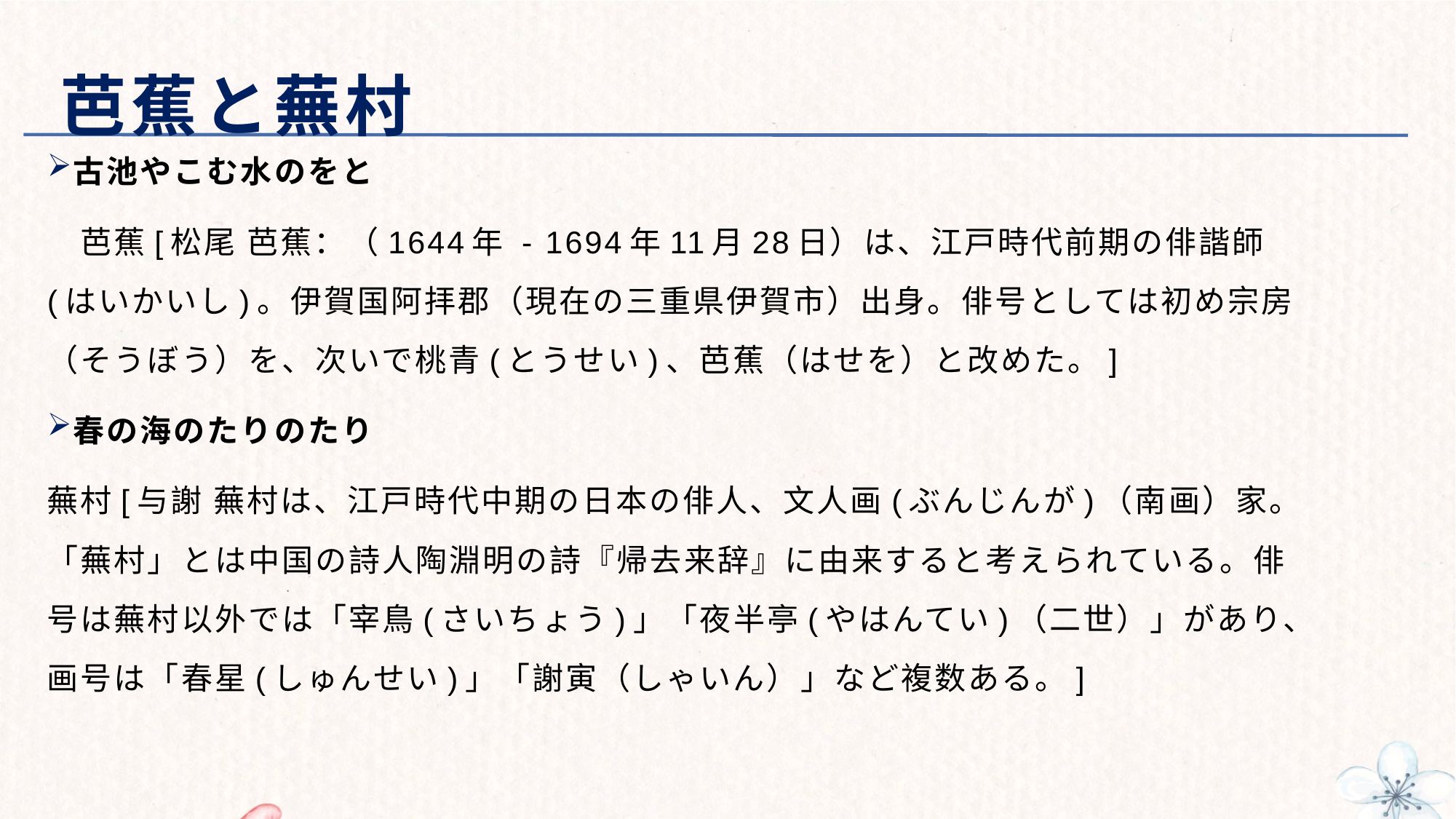

# 芭蕉と蕪村
古池やこむ水のをと
　芭蕉[松尾 芭蕉：（1644年 - 1694年11月28日）は、江戸時代前期の俳諧師(はいかいし)。伊賀国阿拝郡（現在の三重県伊賀市）出身。俳号としては初め宗房（そうぼう）を、次いで桃青(とうせい)、芭蕉（はせを）と改めた。]
春の海のたりのたり
蕪村[与謝 蕪村は、江戸時代中期の日本の俳人、文人画(ぶんじんが)（南画）家。「蕪村」とは中国の詩人陶淵明の詩『帰去来辞』に由来すると考えられている。俳号は蕪村以外では「宰鳥(さいちょう)」「夜半亭(やはんてい)（二世）」があり、画号は「春星(しゅんせい)」「謝寅（しゃいん）」など複数ある。]